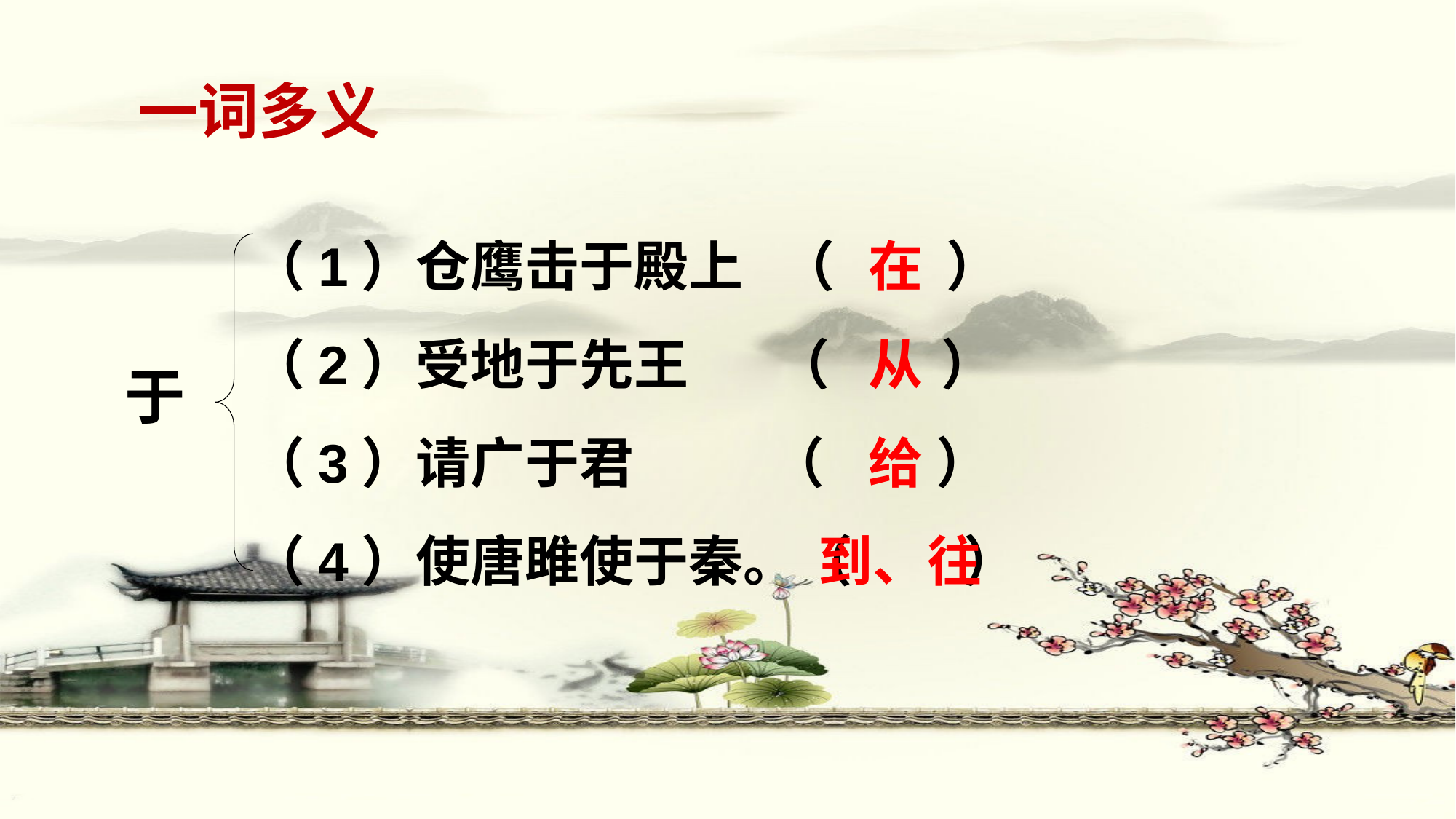

一词多义
# （1）仓鹰击于殿上   （         ）
（2）受地于先王       （         ）
（3）请广于君           （         ）
（4）使唐雎使于秦。（         ）
   在
   从
   给
到、往

于